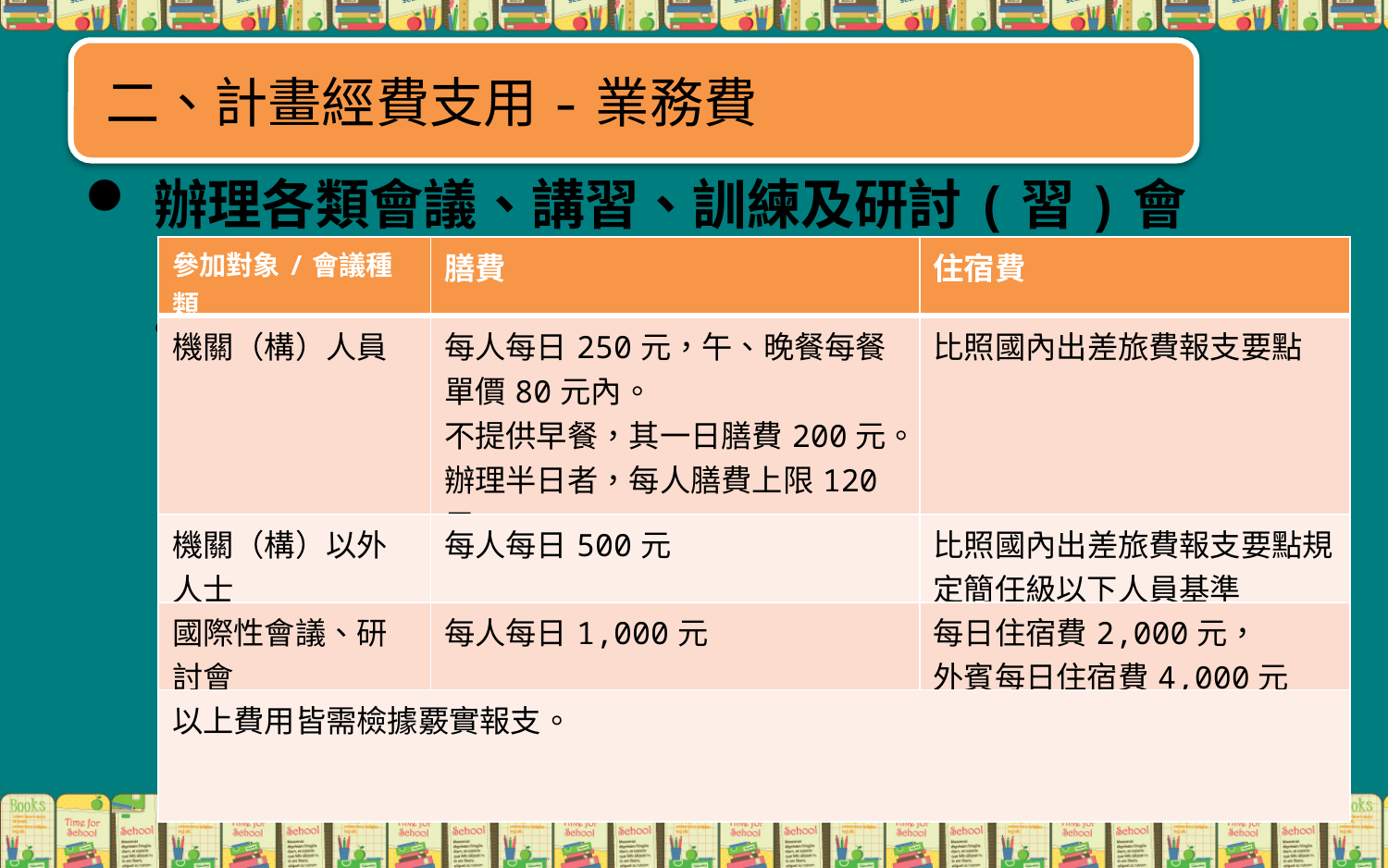

二、計畫經費支用-業務費
辦理各類會議、講習、訓練及研討(習)會(2/3)

| 參加對象/會議種類 | 膳費 | 住宿費 |
| --- | --- | --- |
| 機關（構）人員 | 每人每日250元，午、晚餐每餐單價80元內。 不提供早餐，其一日膳費200元。 辦理半日者，每人膳費上限120元。 | 比照國內出差旅費報支要點 |
| 機關（構）以外人士 | 每人每日500元 | 比照國內出差旅費報支要點規定簡任級以下人員基準 |
| 國際性會議、研討會 | 每人每日1,000元 | 每日住宿費2,000元， 外賓每日住宿費4,000元 |
| 以上費用皆需檢據覈實報支。 |  |  |